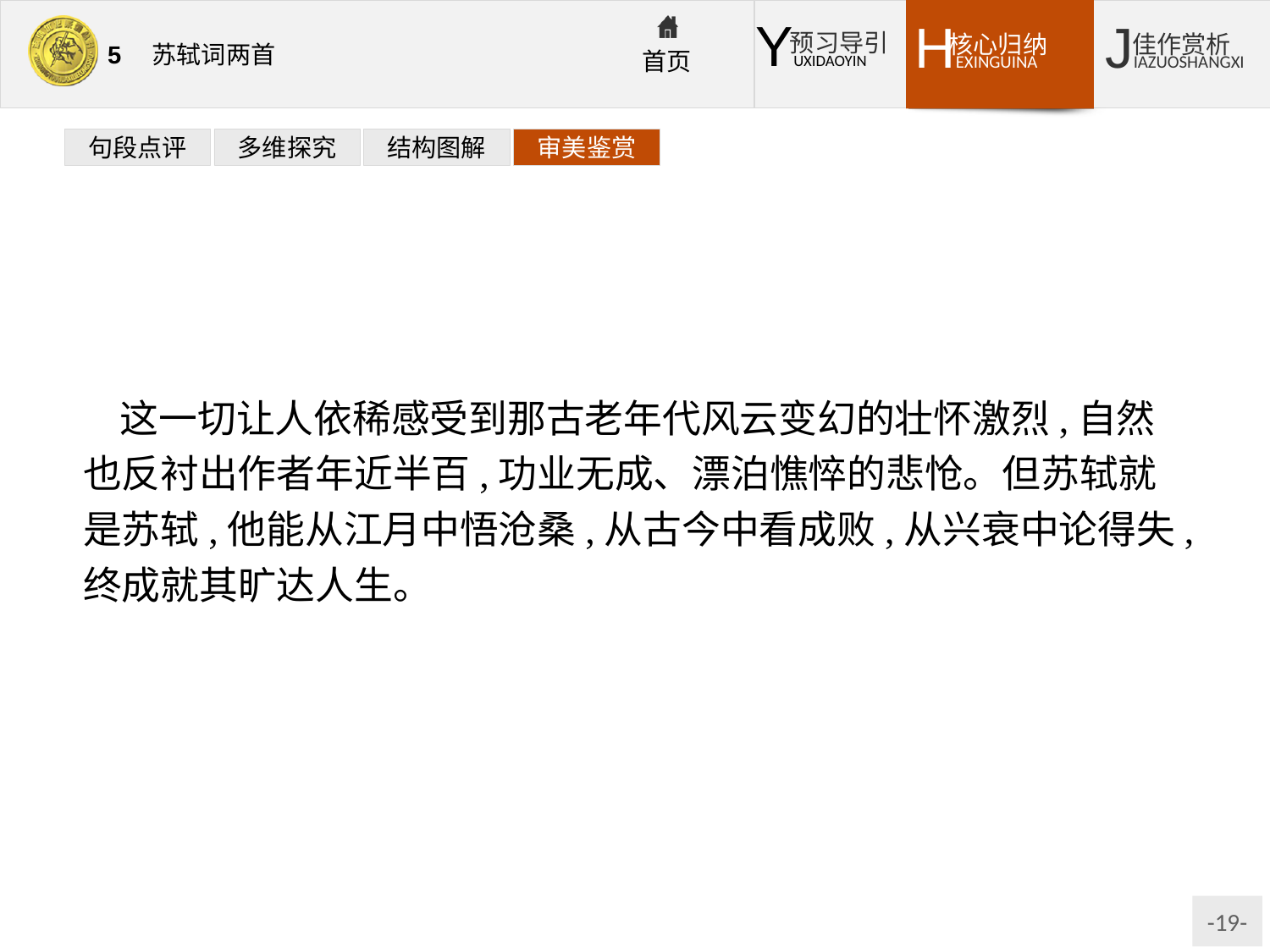

句段点评
多维探究
结构图解
审美鉴赏
这一切让人依稀感受到那古老年代风云变幻的壮怀激烈,自然也反衬出作者年近半百,功业无成、漂泊憔悴的悲怆。但苏轼就是苏轼,他能从江月中悟沧桑,从古今中看成败,从兴衰中论得失,终成就其旷达人生。